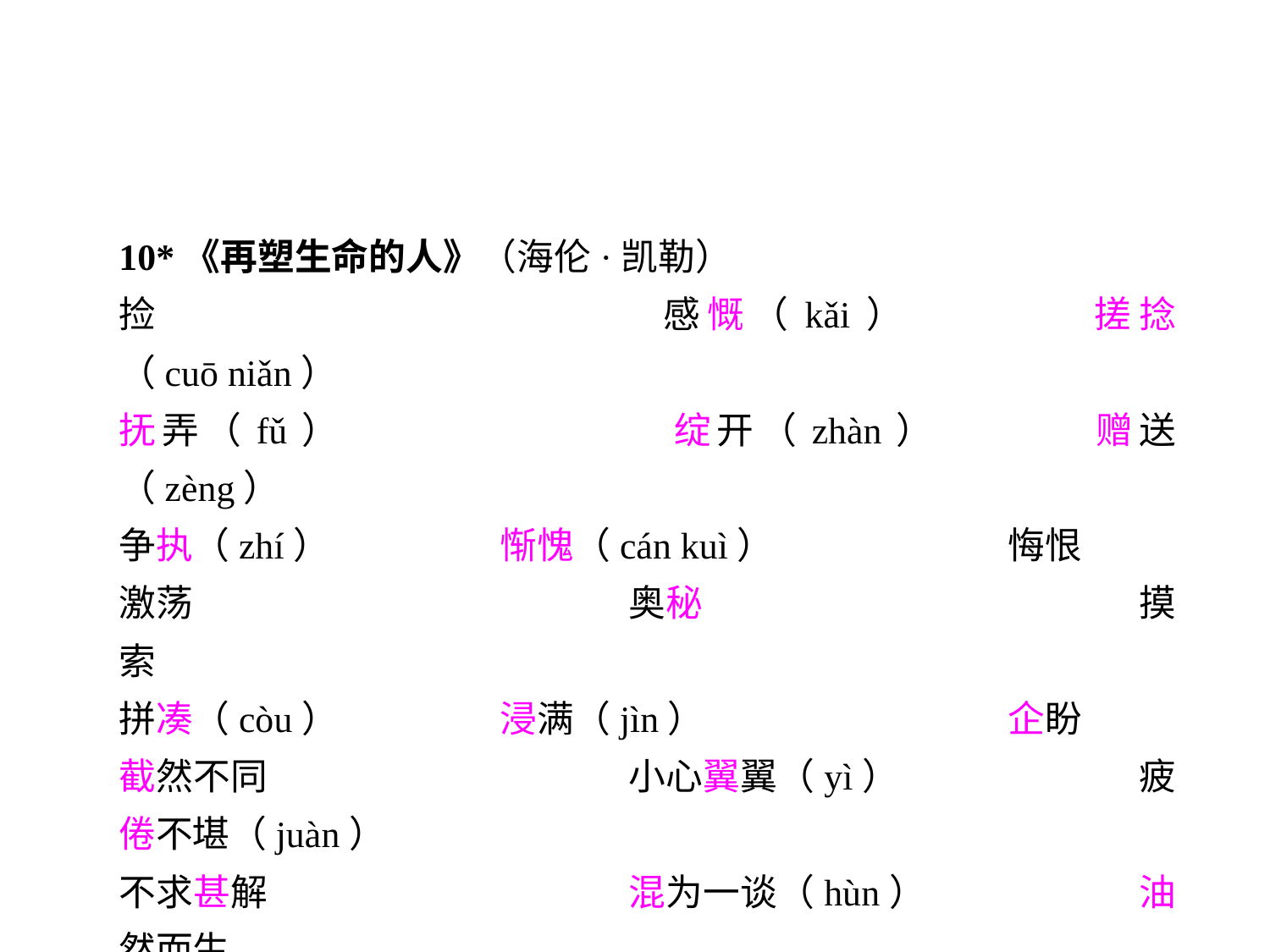

10*《再塑生命的人》（海伦·凯勒）
捡				感慨（kǎi）		搓捻（cuō niǎn）
抚弄（fǔ）			绽开（zhàn）		赠送（zèng）
争执（zhí）		惭愧（cán kuì）		悔恨
激荡				奥秘				摸索
拼凑（còu）		浸满（jìn）			企盼
截然不同			小心翼翼（yì）		疲倦不堪（juàn）
不求甚解			混为一谈（hùn）		油然而生
所作所为			花团锦簇（cù）		美不胜收
恍然大悟（huǎng）